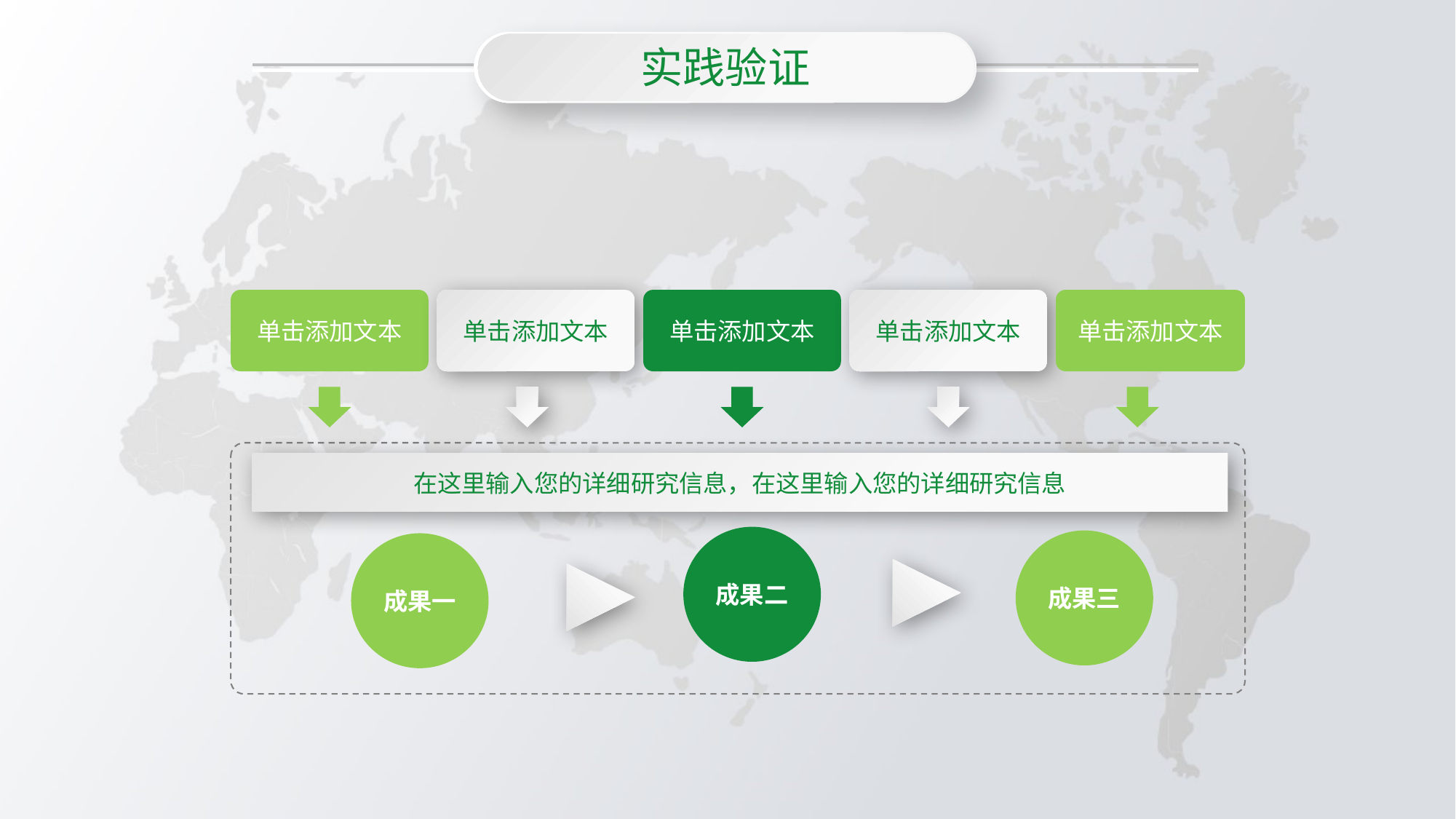

实践验证
单击添加文本
单击添加文本
单击添加文本
单击添加文本
单击添加文本

在这里输入您的详细研究信息，在这里输入您的详细研究信息
成果二
成果三
成果一